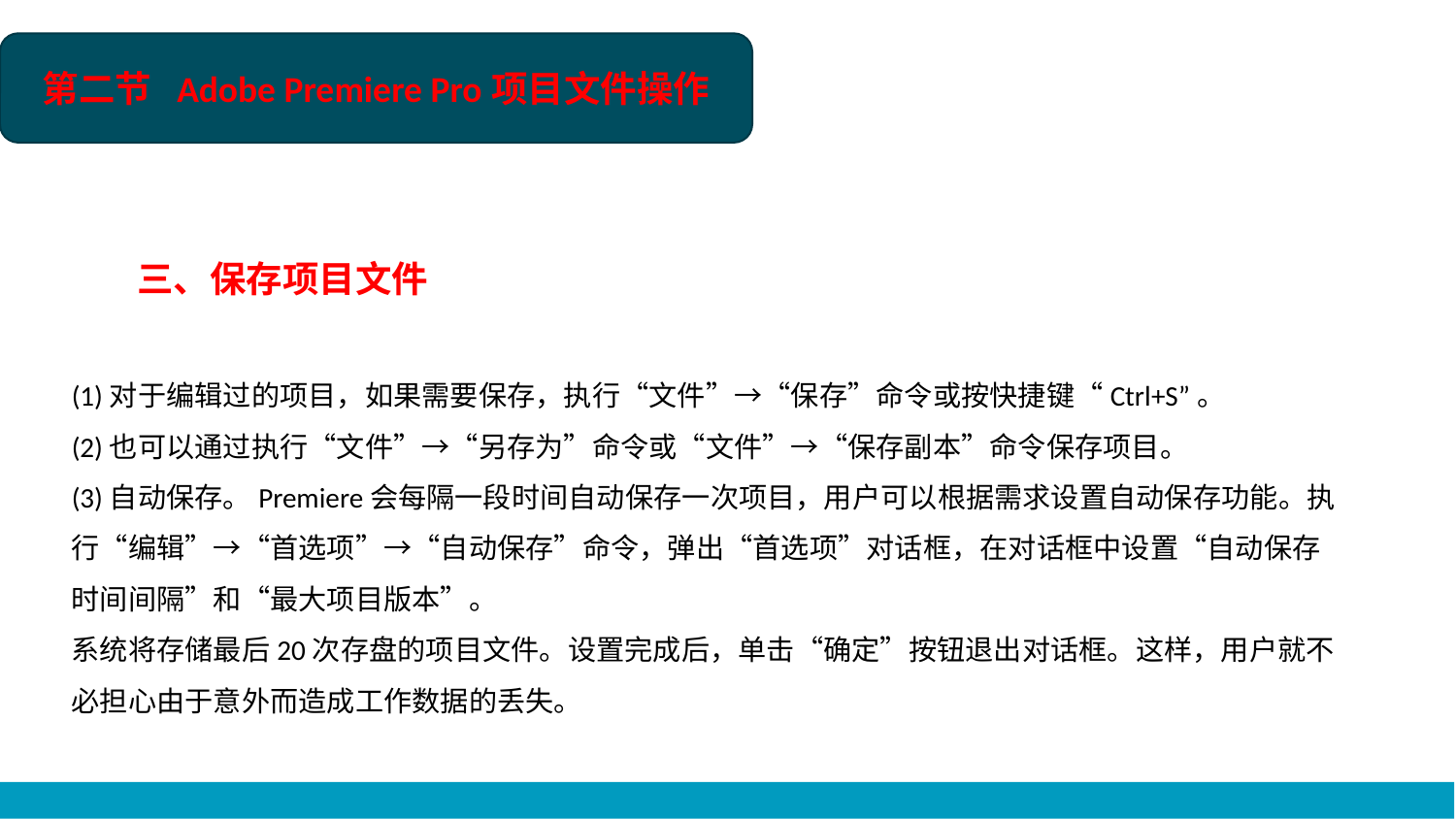

第二节  Adobe Premiere Pro项目文件操作
三、保存项目文件
(1)对于编辑过的项目，如果需要保存，执行“文件”→“保存”命令或按快捷键“Ctrl+S”。
(2)也可以通过执行“文件”→“另存为”命令或“文件”→“保存副本”命令保存项目。
(3)自动保存。Premiere会每隔一段时间自动保存一次项目，用户可以根据需求设置自动保存功能。执行“编辑”→“首选项”→“自动保存”命令，弹出“首选项”对话框，在对话框中设置“自动保存时间间隔”和“最大项目版本”。
系统将存储最后20次存盘的项目文件。设置完成后，单击“确定”按钮退出对话框。这样，用户就不必担心由于意外而造成工作数据的丢失。